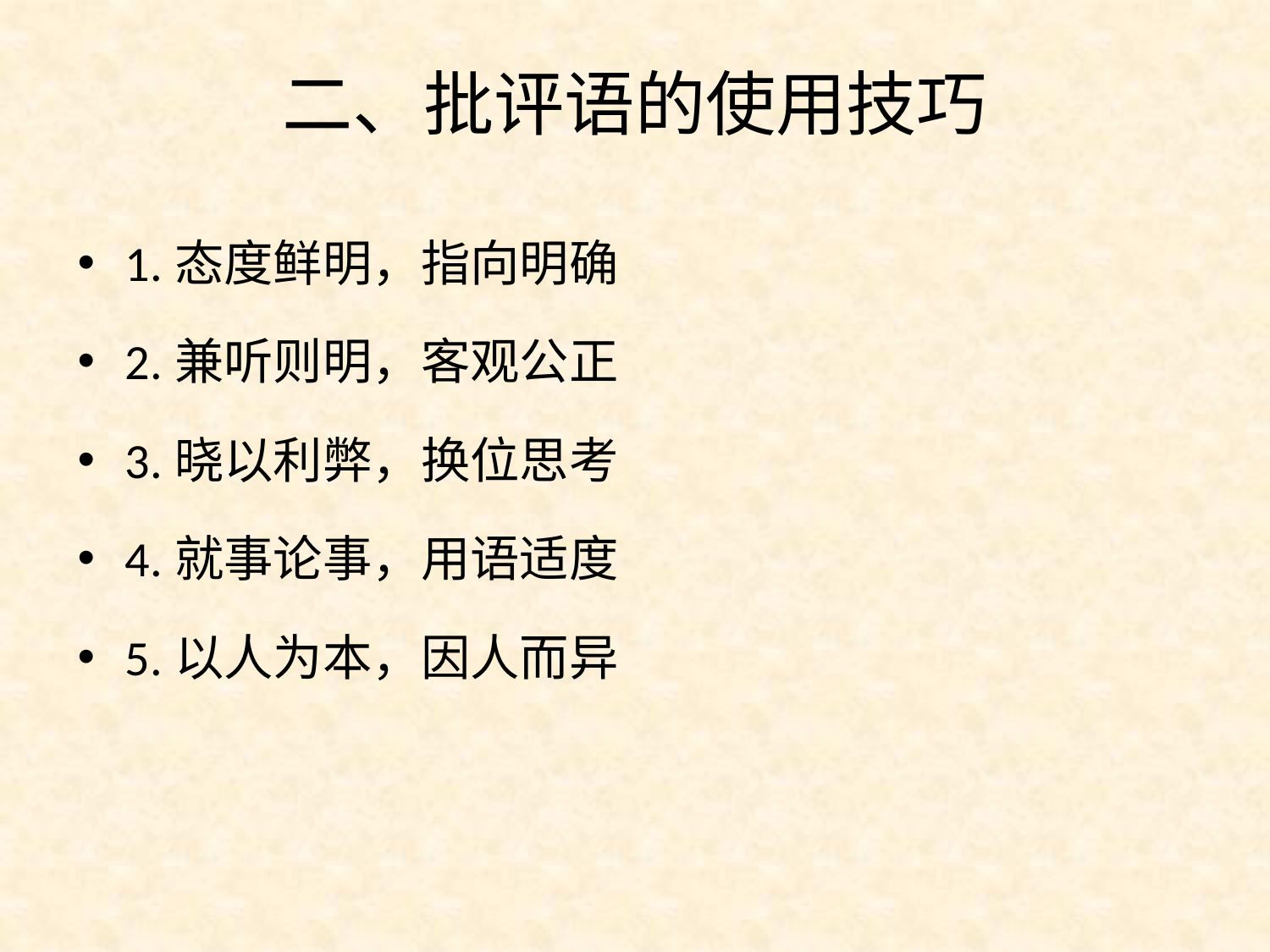

# 二、批评语的使用技巧
1.态度鲜明，指向明确
2.兼听则明，客观公正
3.晓以利弊，换位思考
4.就事论事，用语适度
5.以人为本，因人而异